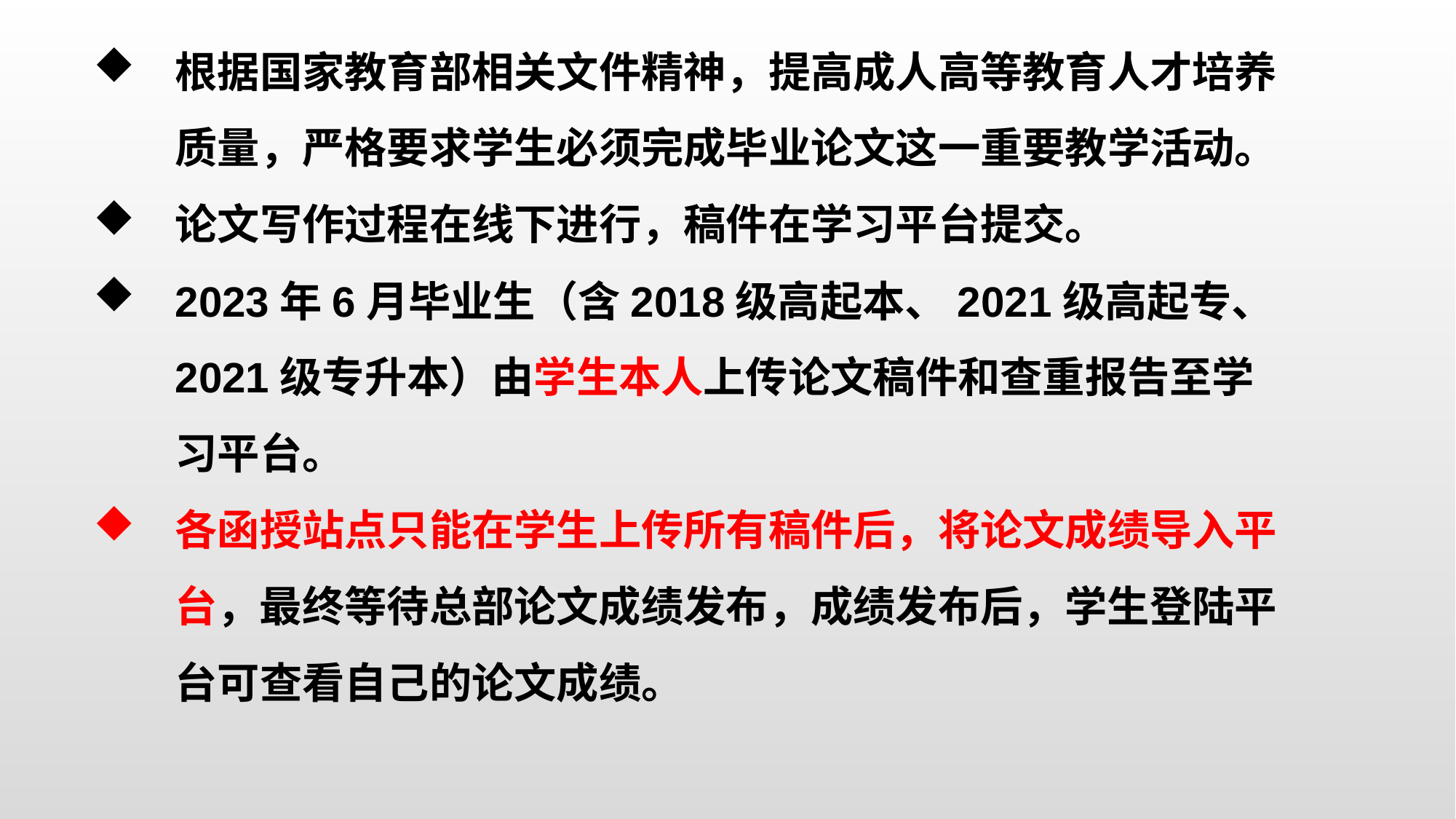

根据国家教育部相关文件精神，提高成人高等教育人才培养质量，严格要求学生必须完成毕业论文这一重要教学活动。
论文写作过程在线下进行，稿件在学习平台提交。
2023年6月毕业生（含2018级高起本、2021级高起专、2021级专升本）由学生本人上传论文稿件和查重报告至学习平台。
各函授站点只能在学生上传所有稿件后，将论文成绩导入平台，最终等待总部论文成绩发布，成绩发布后，学生登陆平台可查看自己的论文成绩。